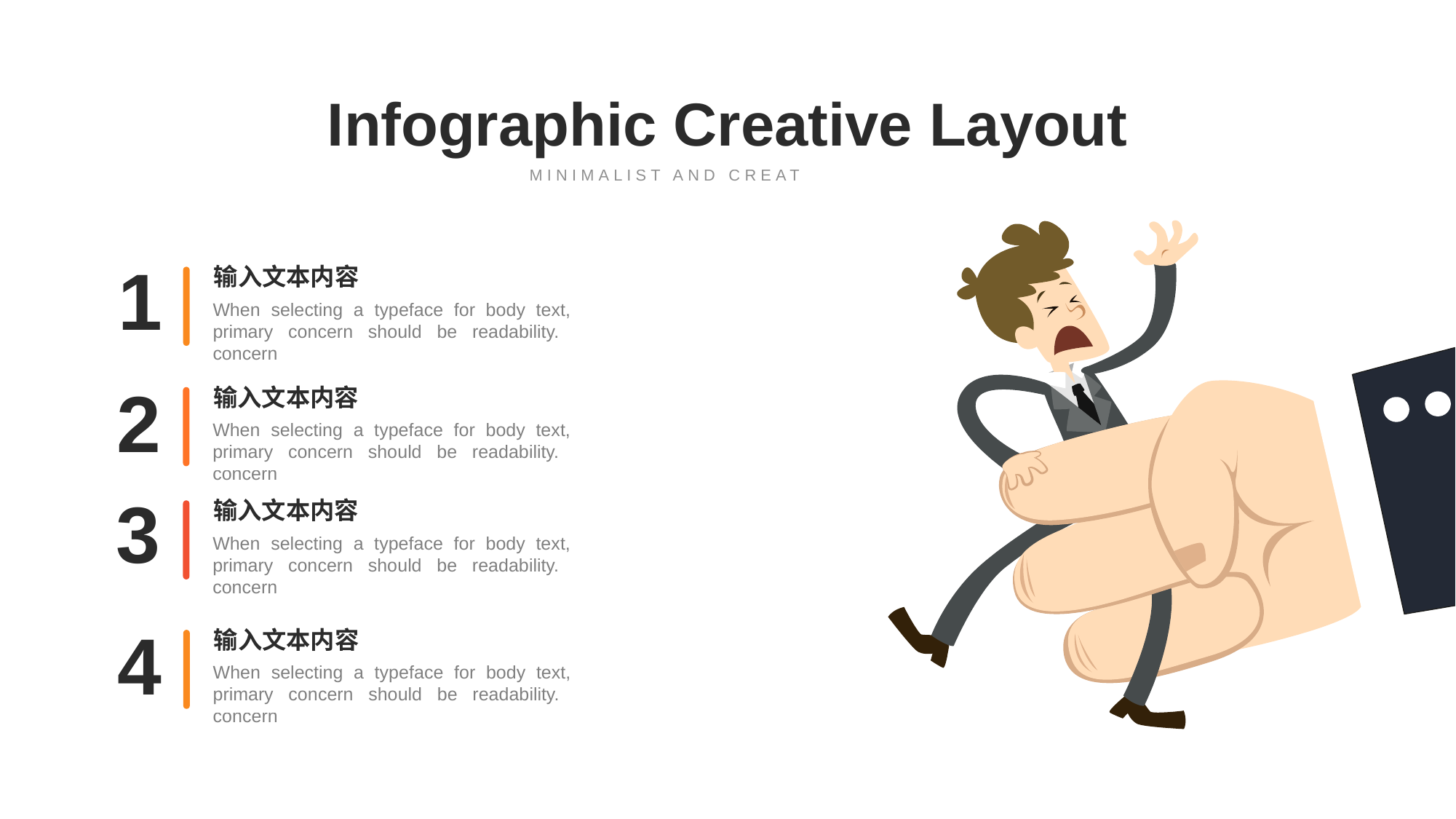

Infographic Creative Layout
MINIMALIST AND CREATIVE THEME

1
输入文本内容

When selecting a typeface for body text, your primary concern should be readability. Don’t concern
2
输入文本内容

When selecting a typeface for body text, your primary concern should be readability. Don’t concern
3
输入文本内容

When selecting a typeface for body text, your primary concern should be readability. Don’t concern
4
输入文本内容

When selecting a typeface for body text, your primary concern should be readability. Don’t concern